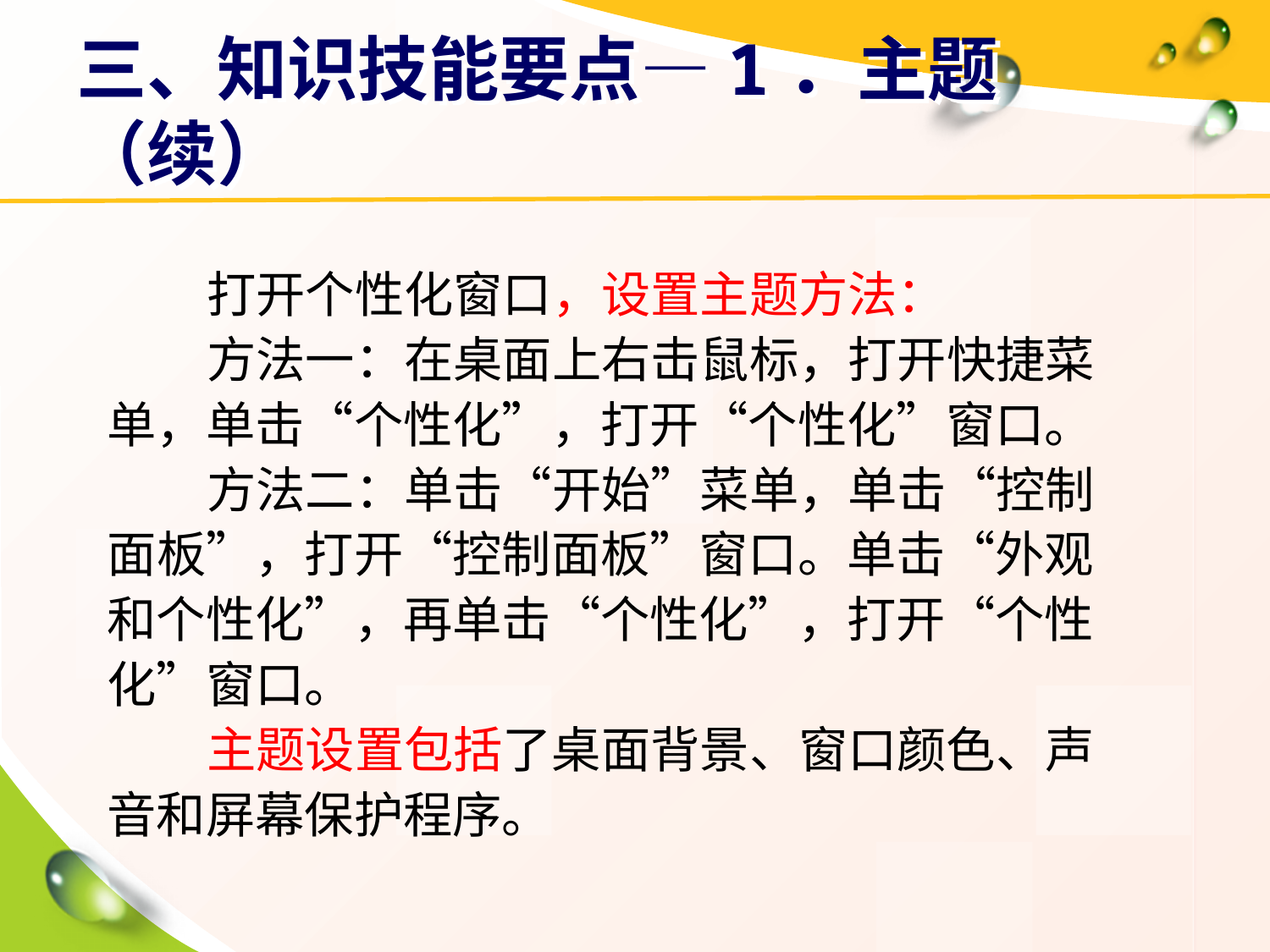

# 三、知识技能要点—1．主题（续）
打开个性化窗口，设置主题方法：
方法一：在桌面上右击鼠标，打开快捷菜单，单击“个性化”，打开“个性化”窗口。
方法二：单击“开始”菜单，单击“控制面板”，打开“控制面板”窗口。单击“外观和个性化”，再单击“个性化”，打开“个性化”窗口。
主题设置包括了桌面背景、窗口颜色、声音和屏幕保护程序。